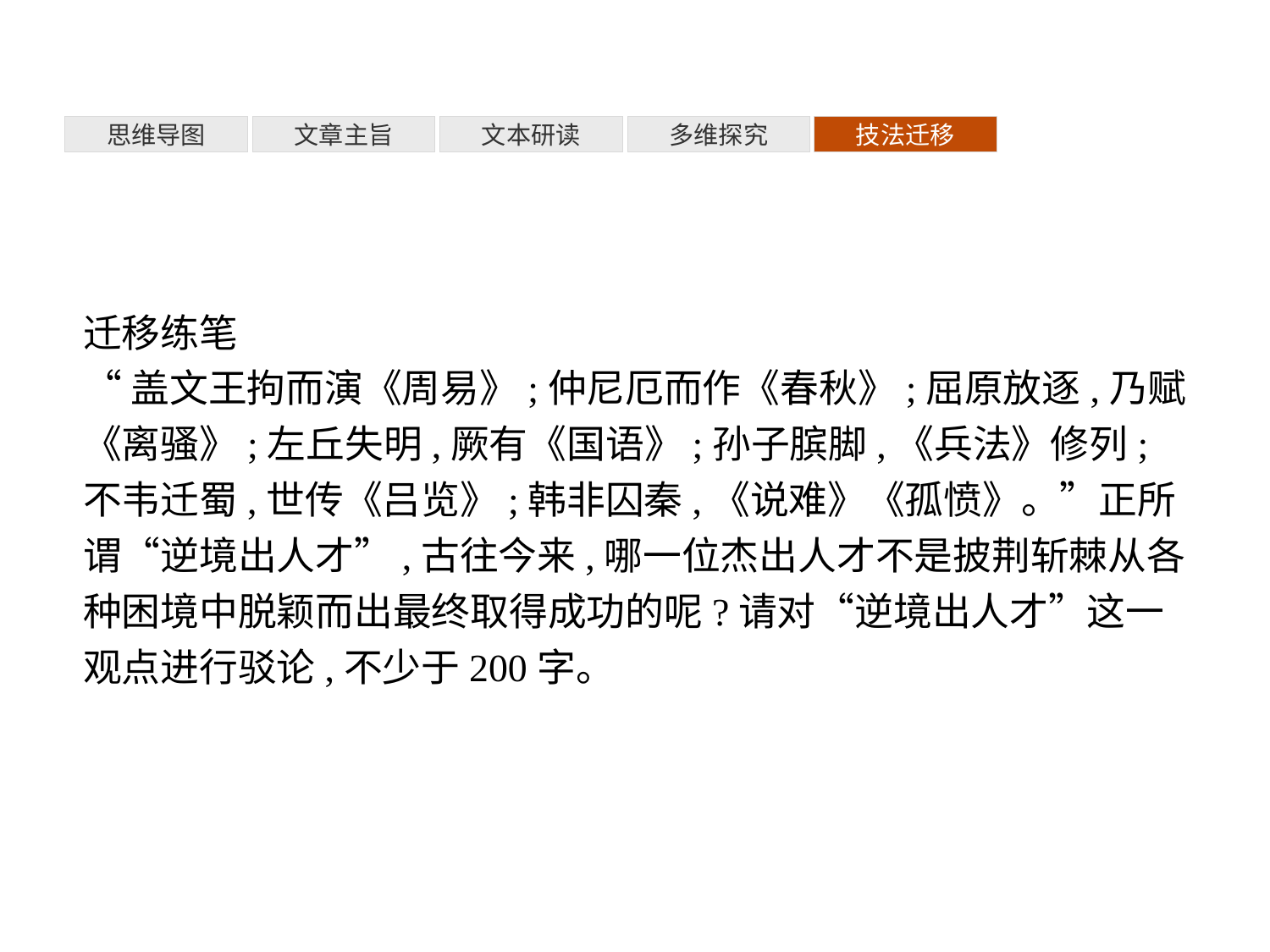

多维探究
思维导图
文章主旨
文本研读
技法迁移
迁移练笔
“盖文王拘而演《周易》;仲尼厄而作《春秋》;屈原放逐,乃赋《离骚》;左丘失明,厥有《国语》;孙子膑脚,《兵法》修列;不韦迁蜀,世传《吕览》;韩非囚秦,《说难》《孤愤》。”正所谓“逆境出人才”,古往今来,哪一位杰出人才不是披荆斩棘从各种困境中脱颖而出最终取得成功的呢?请对“逆境出人才”这一观点进行驳论,不少于200字。